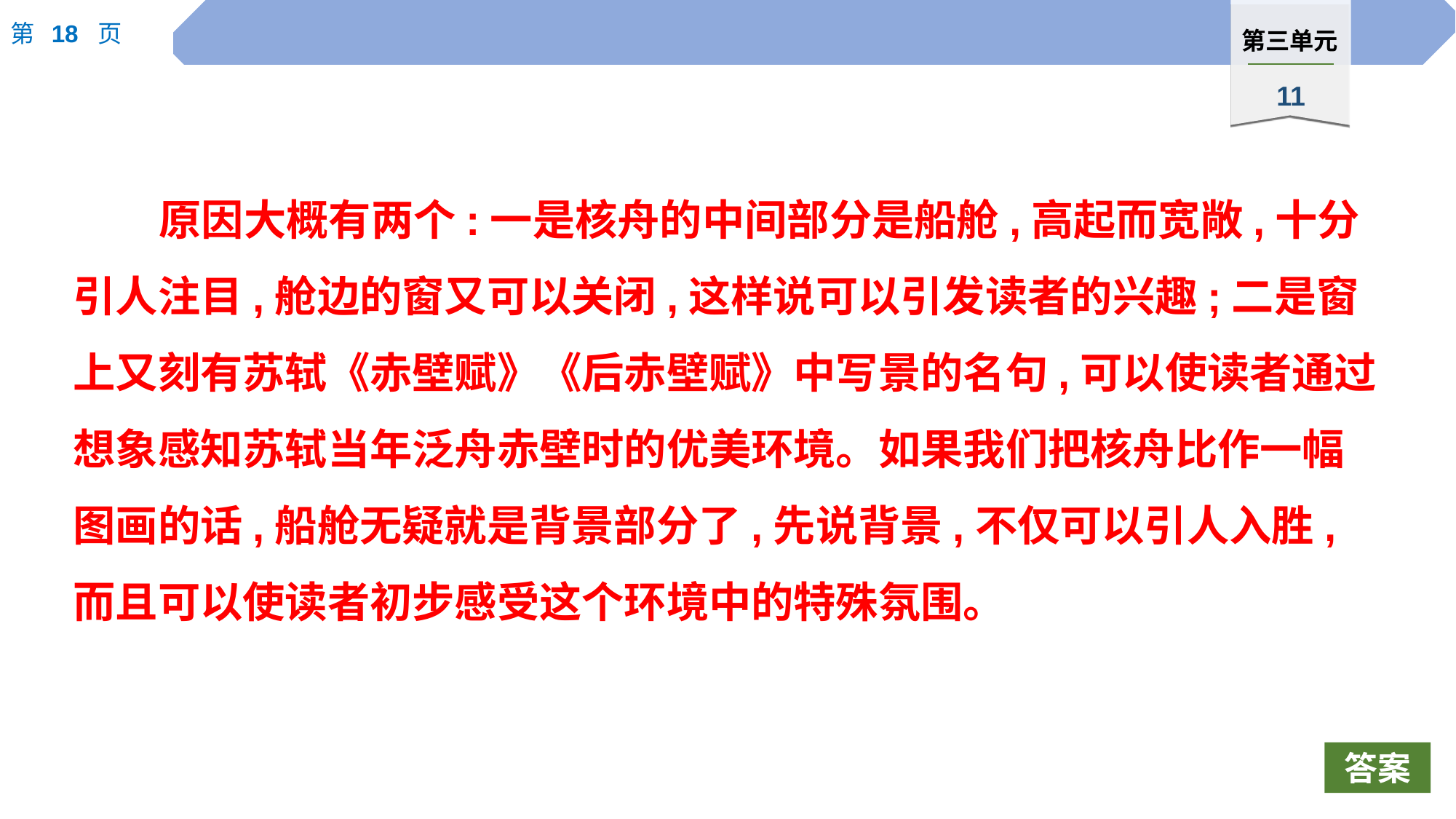

原因大概有两个:一是核舟的中间部分是船舱,高起而宽敞,十分引人注目,舱边的窗又可以关闭,这样说可以引发读者的兴趣;二是窗上又刻有苏轼《赤壁赋》《后赤壁赋》中写景的名句,可以使读者通过想象感知苏轼当年泛舟赤壁时的优美环境。如果我们把核舟比作一幅图画的话,船舱无疑就是背景部分了,先说背景,不仅可以引人入胜,而且可以使读者初步感受这个环境中的特殊氛围。
答案